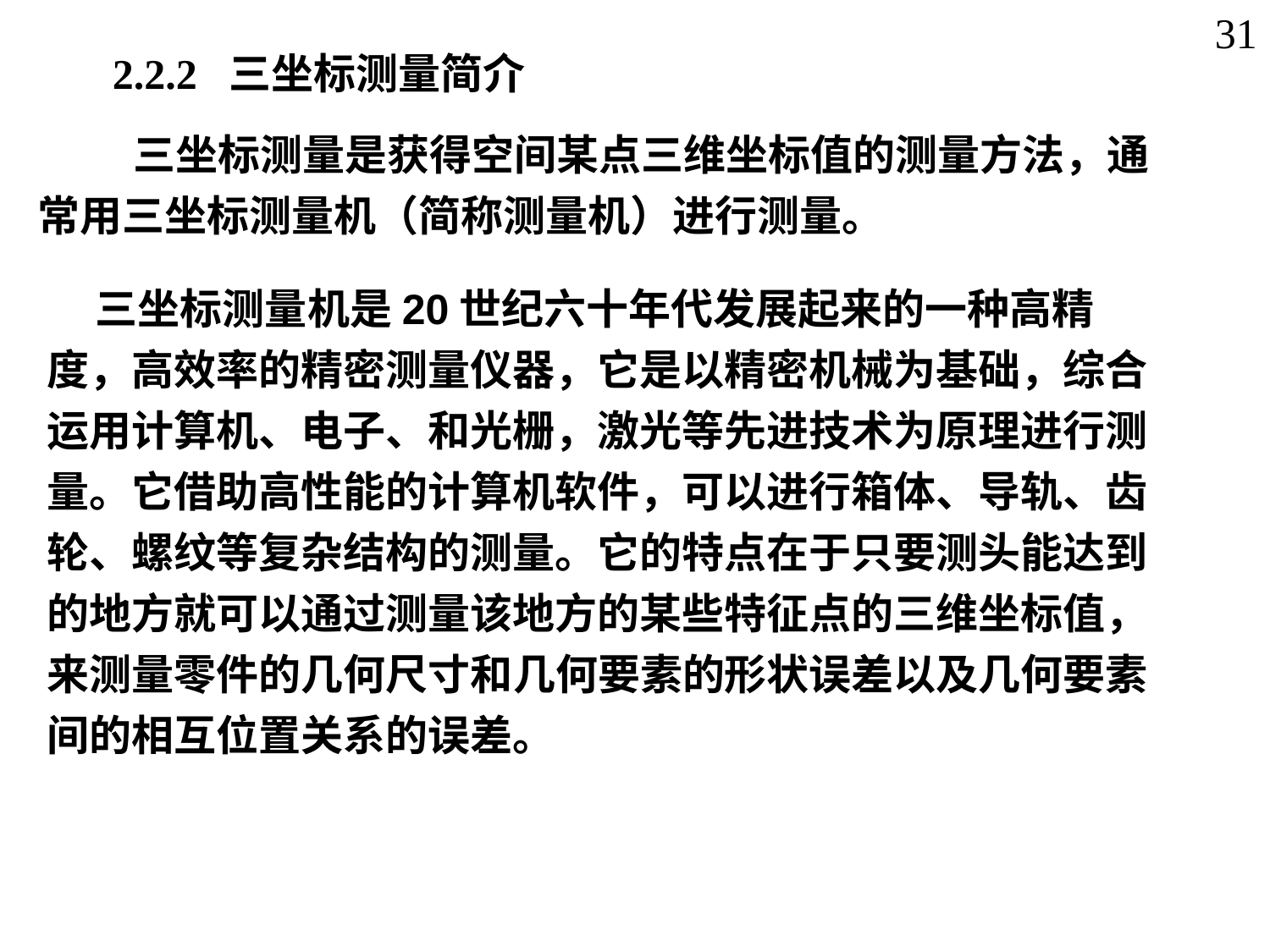

31
2.2.2  三坐标测量简介
         三坐标测量是获得空间某点三维坐标值的测量方法，通常用三坐标测量机（简称测量机）进行测量。
    三坐标测量机是20世纪六十年代发展起来的一种高精度，高效率的精密测量仪器，它是以精密机械为基础，综合运用计算机、电子、和光栅，激光等先进技术为原理进行测量。它借助高性能的计算机软件，可以进行箱体、导轨、齿轮、螺纹等复杂结构的测量。它的特点在于只要测头能达到的地方就可以通过测量该地方的某些特征点的三维坐标值，来测量零件的几何尺寸和几何要素的形状误差以及几何要素间的相互位置关系的误差。